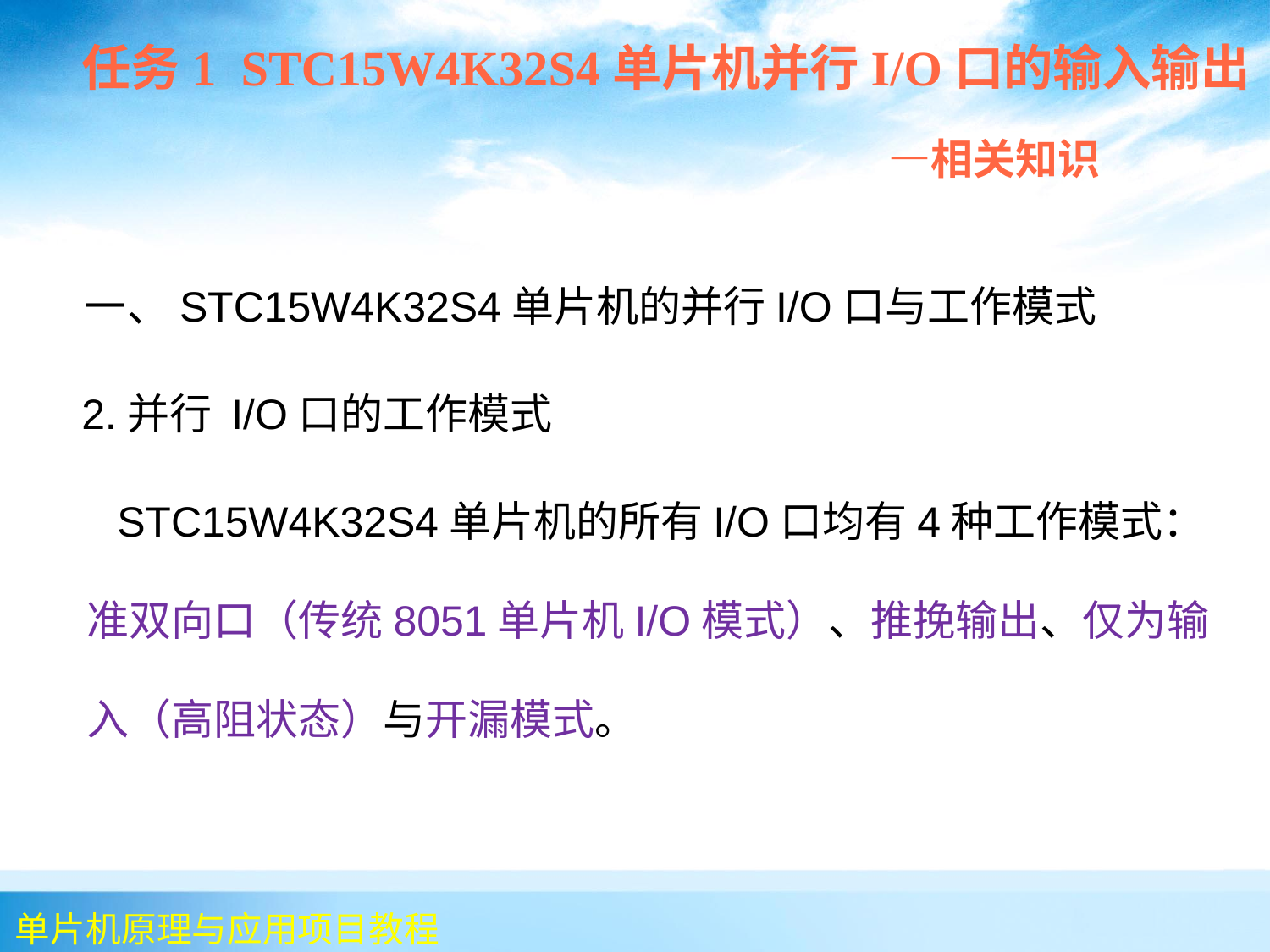

任务1  STC15W4K32S4单片机并行I/O口的输入输出
                                                                            —相关知识
   一、STC15W4K32S4单片机的并行I/O口与工作模式
   2.并行 I/O口的工作模式
      STC15W4K32S4单片机的所有I/O口均有4种工作模式：准双向口（传统8051单片机I/O模式）、推挽输出、仅为输入（高阻状态）与开漏模式。